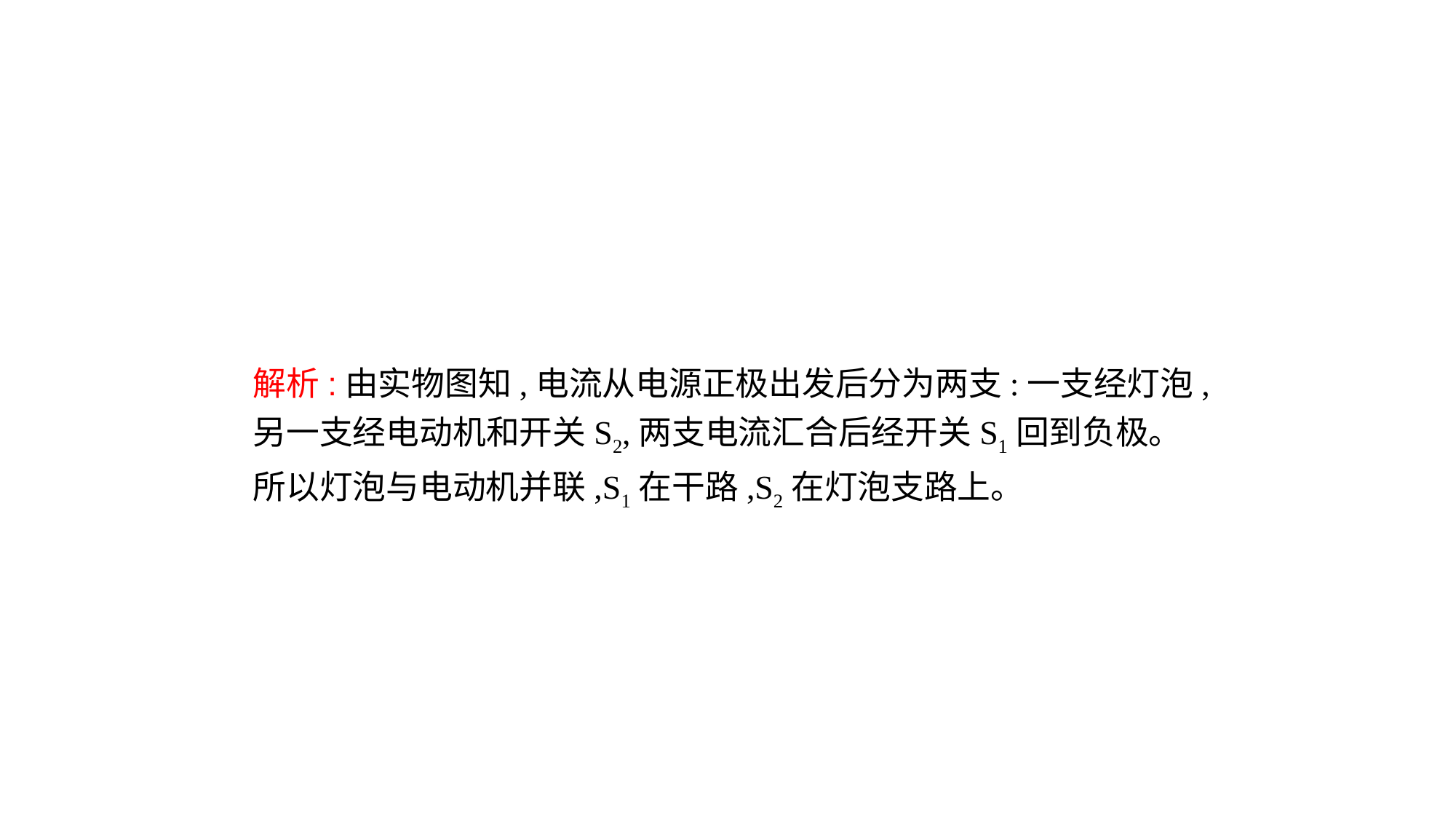

解析:由实物图知,电流从电源正极出发后分为两支:一支经灯泡,另一支经电动机和开关S2,两支电流汇合后经开关S1回到负极。所以灯泡与电动机并联,S1在干路,S2在灯泡支路上。